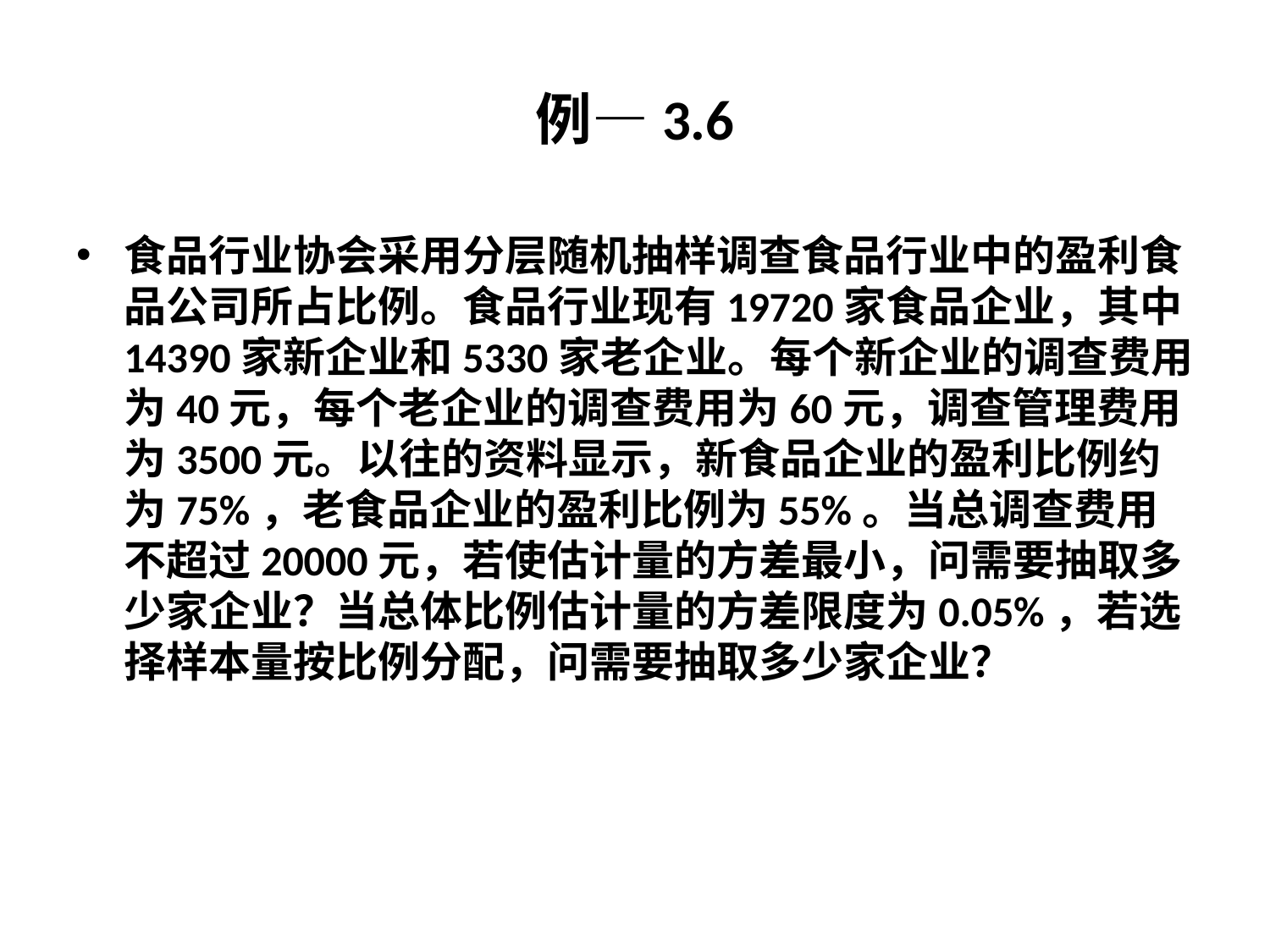

# 例—3.6
食品行业协会采用分层随机抽样调查食品行业中的盈利食品公司所占比例。食品行业现有19720家食品企业，其中14390家新企业和5330家老企业。每个新企业的调查费用为40元，每个老企业的调查费用为60元，调查管理费用为3500元。以往的资料显示，新食品企业的盈利比例约为75%，老食品企业的盈利比例为55%。当总调查费用不超过20000元，若使估计量的方差最小，问需要抽取多少家企业？当总体比例估计量的方差限度为0.05%，若选择样本量按比例分配，问需要抽取多少家企业？